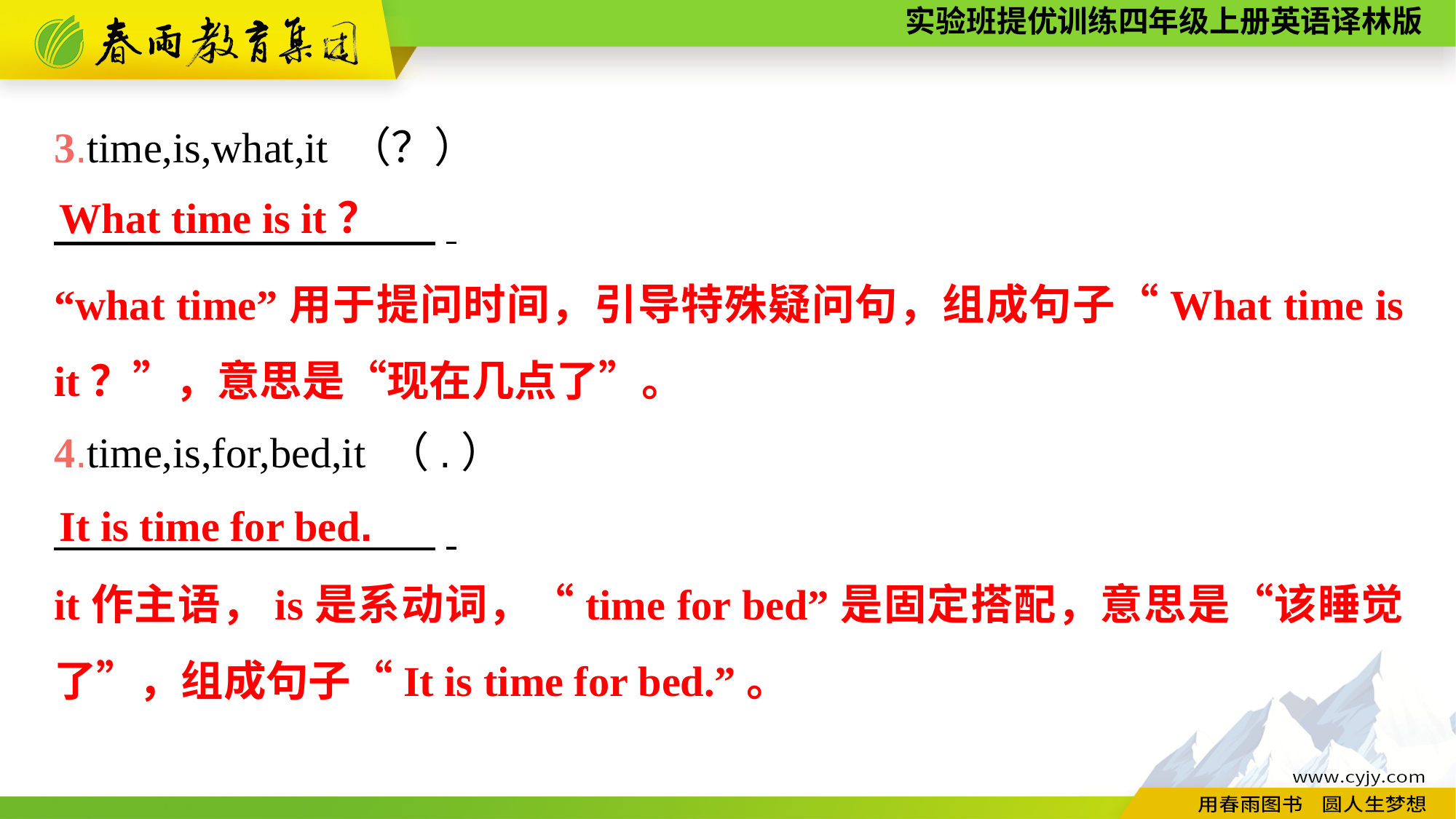

3.time,is,what,it （？）
　　　　　　　　　.

4.time,is,for,bed,it （.）
　　　　　　　　　.
What time is it？
“what time”用于提问时间，引导特殊疑问句，组成句子“What time is it？”，意思是“现在几点了”。
It is time for bed.
it作主语，is是系动词，“time for bed”是固定搭配，意思是“该睡觉了”，组成句子“It is time for bed.”。